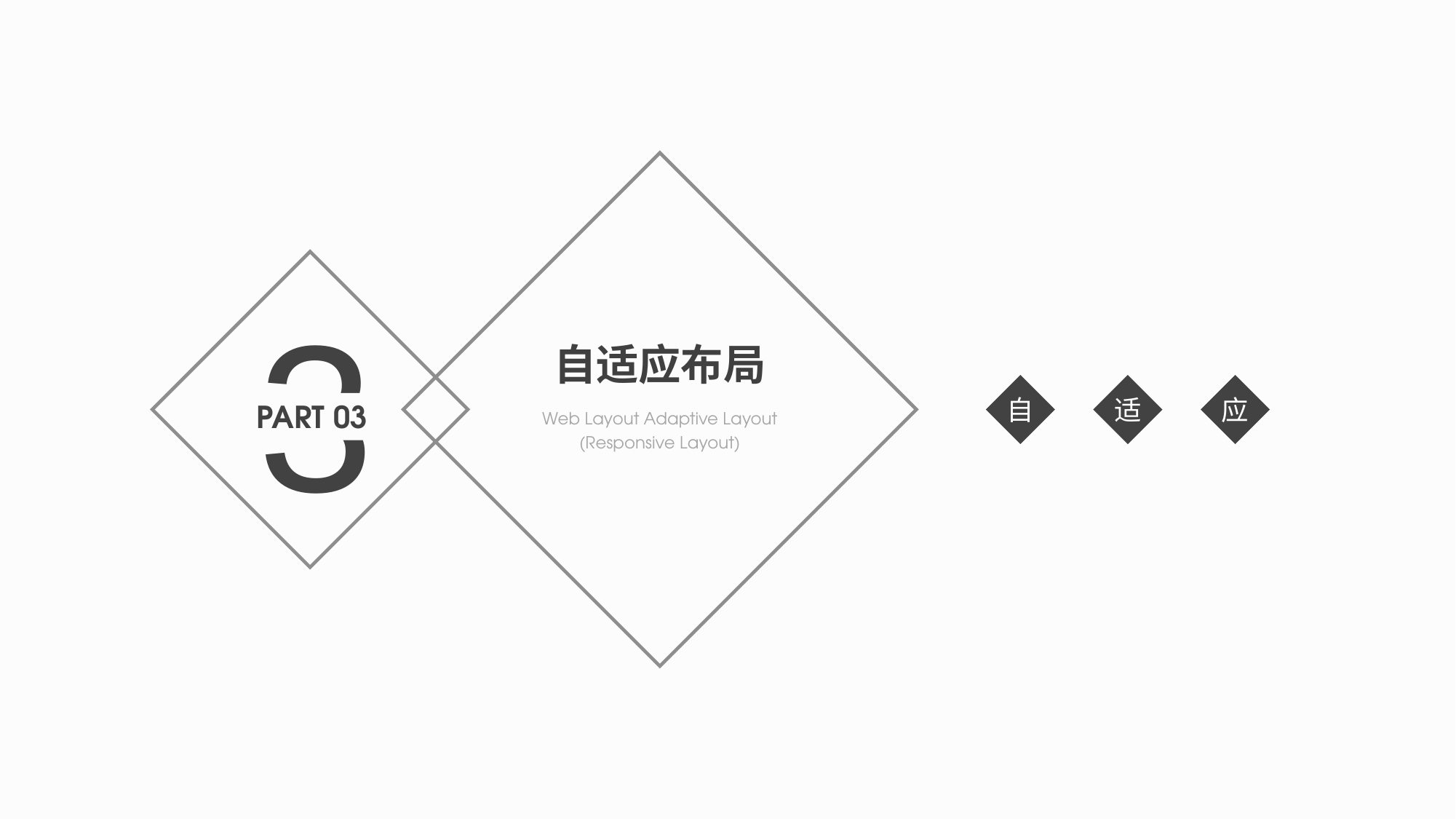

3
自适应布局

自
适
应
PART 03
Web Layout Adaptive Layout (Responsive Layout)